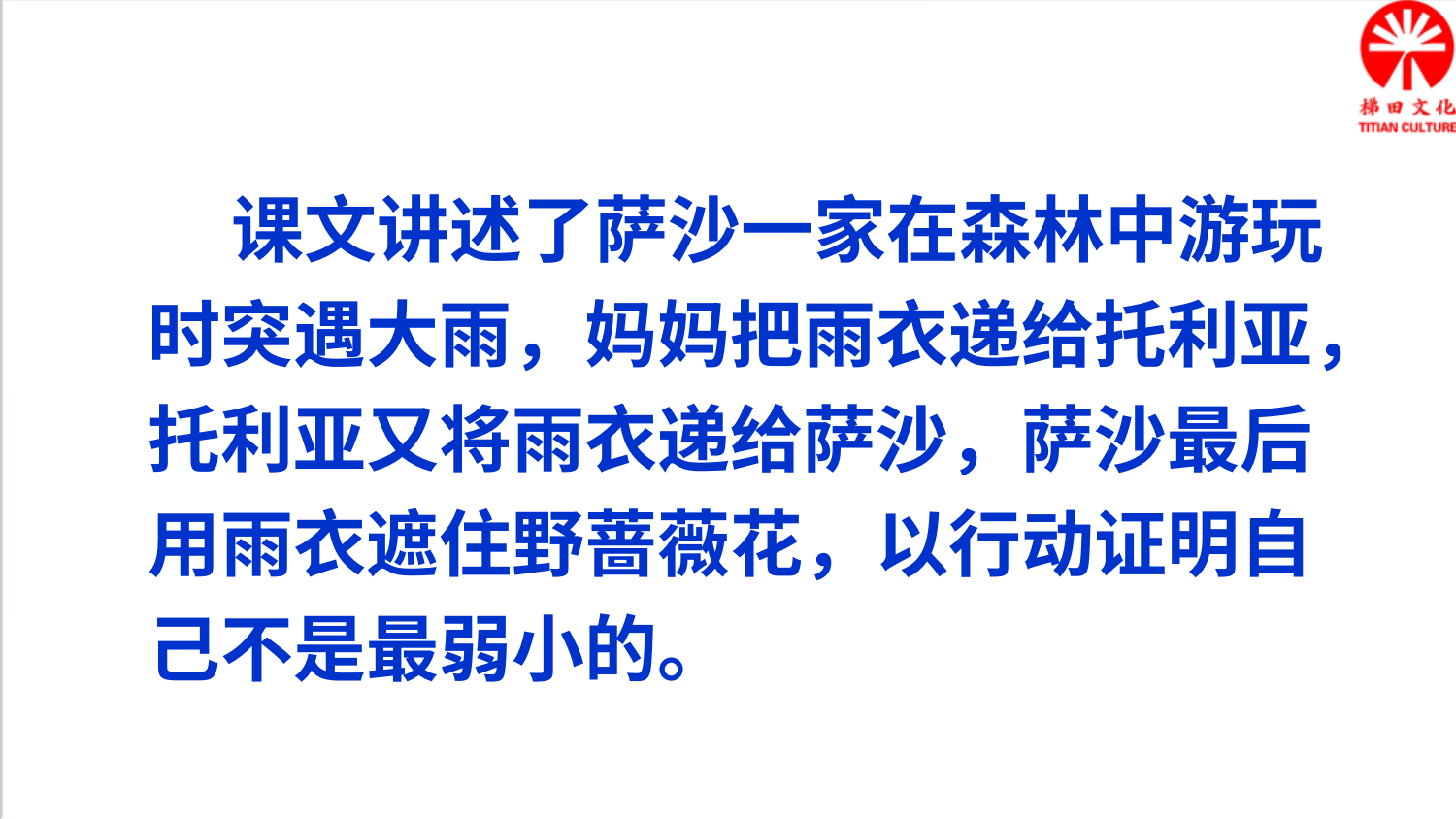

课文讲述了萨沙一家在森林中游玩时突遇大雨，妈妈把雨衣递给托利亚，托利亚又将雨衣递给萨沙，萨沙最后用雨衣遮住野蔷薇花，以行动证明自己不是最弱小的。